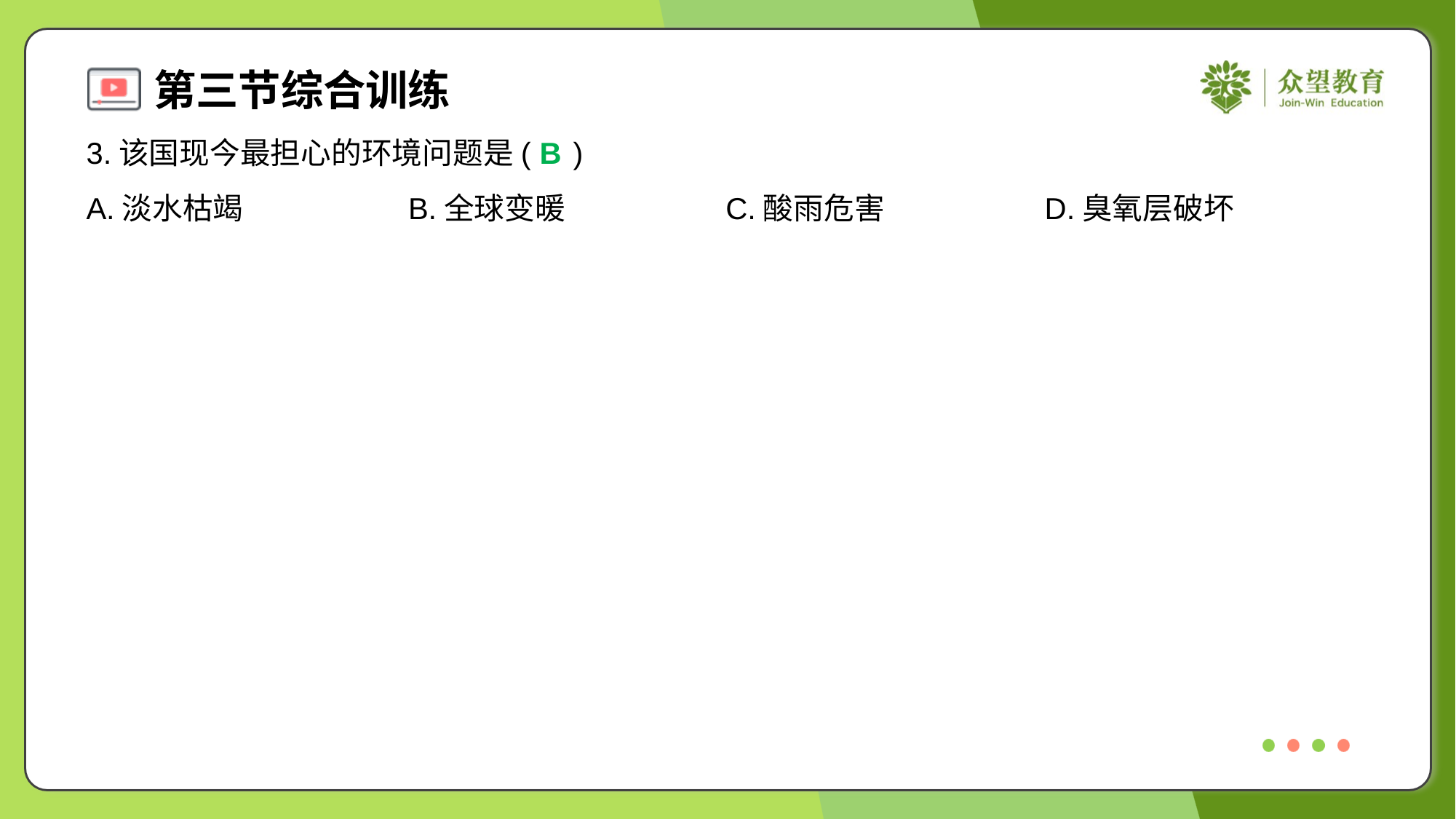

3.该国现今最担心的环境问题是(     )
B
A.淡水枯竭	B.全球变暖	C.酸雨危害	D.臭氧层破坏